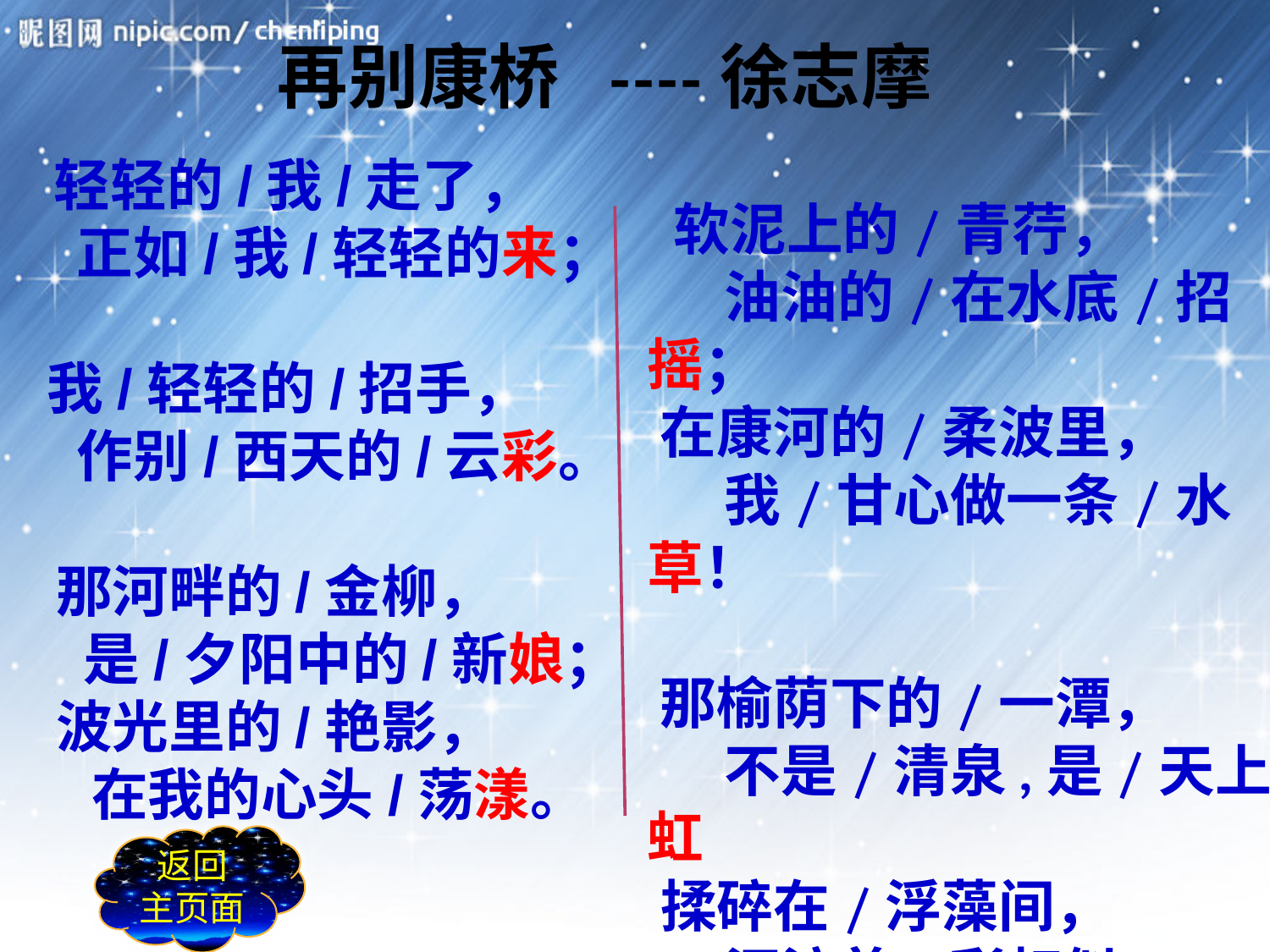

再别康桥  ----徐志摩
# 轻轻的/我/走了， 正如/我/轻轻的来； 我/轻轻的/招手， 作别/西天的/云彩。 那河畔的/金柳， 是/夕阳中的/新娘； 波光里的/艳影， 在我的心头/荡漾。
 软泥上的/青荇，
      油油的/在水底/招摇；
 在康河的/柔波里，
      我/甘心做一条/水草！
 那榆荫下的/一潭，
      不是/清泉,是/天上虹
 揉碎在/浮藻间，
      沉淀着/彩虹似的/梦。
返回
主页面